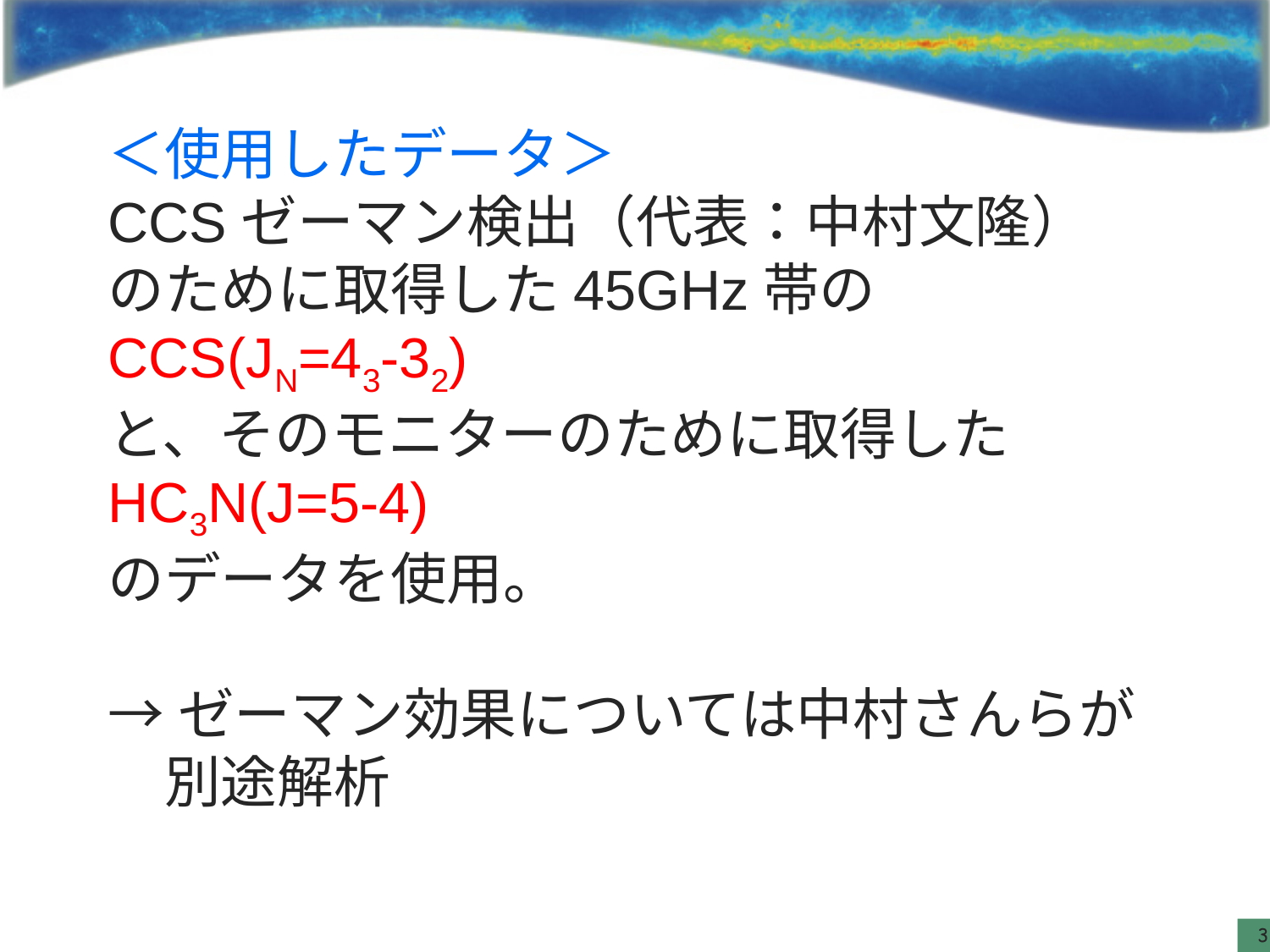

＜使用したデータ＞
CCSゼーマン検出（代表：中村文隆）
のために取得した45GHz帯の
CCS(JN=43-32)
と、そのモニターのために取得した
HC3N(J=5-4)
のデータを使用。

→ゼーマン効果については中村さんらが
　別途解析
3